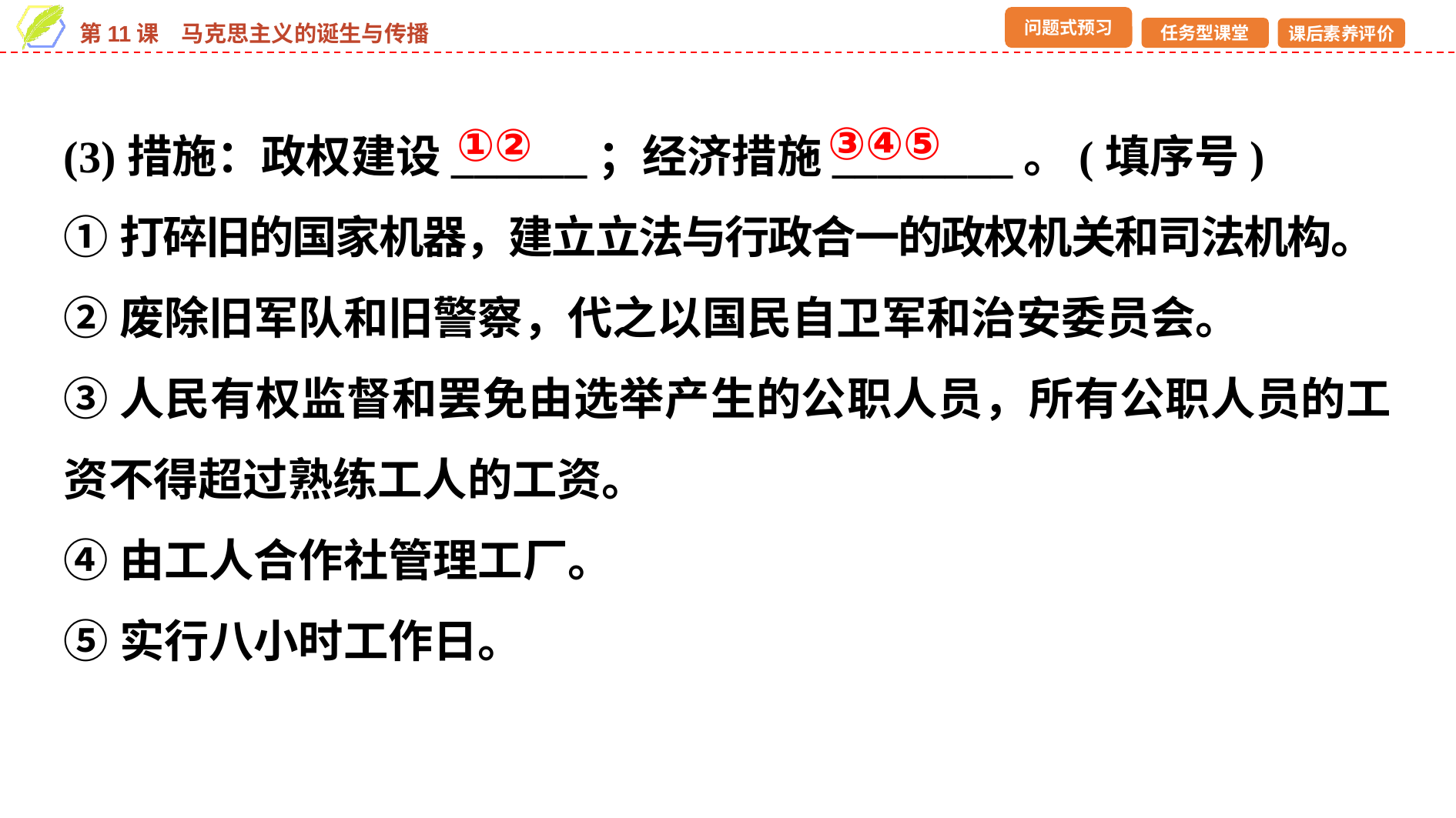

(3)措施：政权建设______；经济措施________。(填序号)
①打碎旧的国家机器，建立立法与行政合一的政权机关和司法机构。
②废除旧军队和旧警察，代之以国民自卫军和治安委员会。
③人民有权监督和罢免由选举产生的公职人员，所有公职人员的工资不得超过熟练工人的工资。
④由工人合作社管理工厂。
⑤实行八小时工作日。
③④⑤
①②